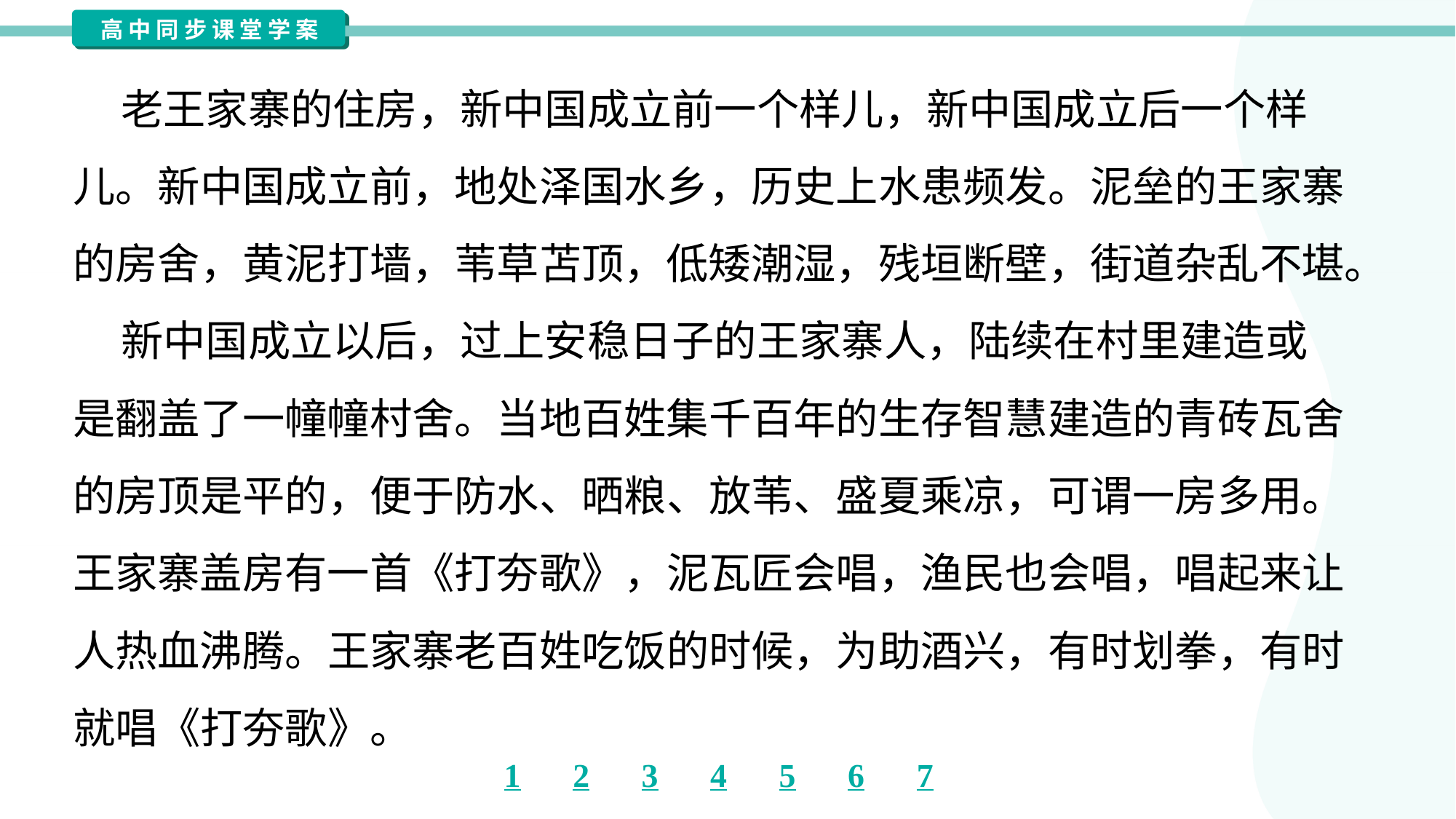

老王家寨的住房，新中国成立前一个样儿，新中国成立后一个样
儿。新中国成立前，地处泽国水乡，历史上水患频发。泥垒的王家寨
的房舍，黄泥打墙，苇草苫顶，低矮潮湿，残垣断壁，街道杂乱不堪。
    新中国成立以后，过上安稳日子的王家寨人，陆续在村里建造或
是翻盖了一幢幢村舍。当地百姓集千百年的生存智慧建造的青砖瓦舍
的房顶是平的，便于防水、晒粮、放苇、盛夏乘凉，可谓一房多用。
王家寨盖房有一首《打夯歌》，泥瓦匠会唱，渔民也会唱，唱起来让
人热血沸腾。王家寨老百姓吃饭的时候，为助酒兴，有时划拳，有时
就唱《打夯歌》。